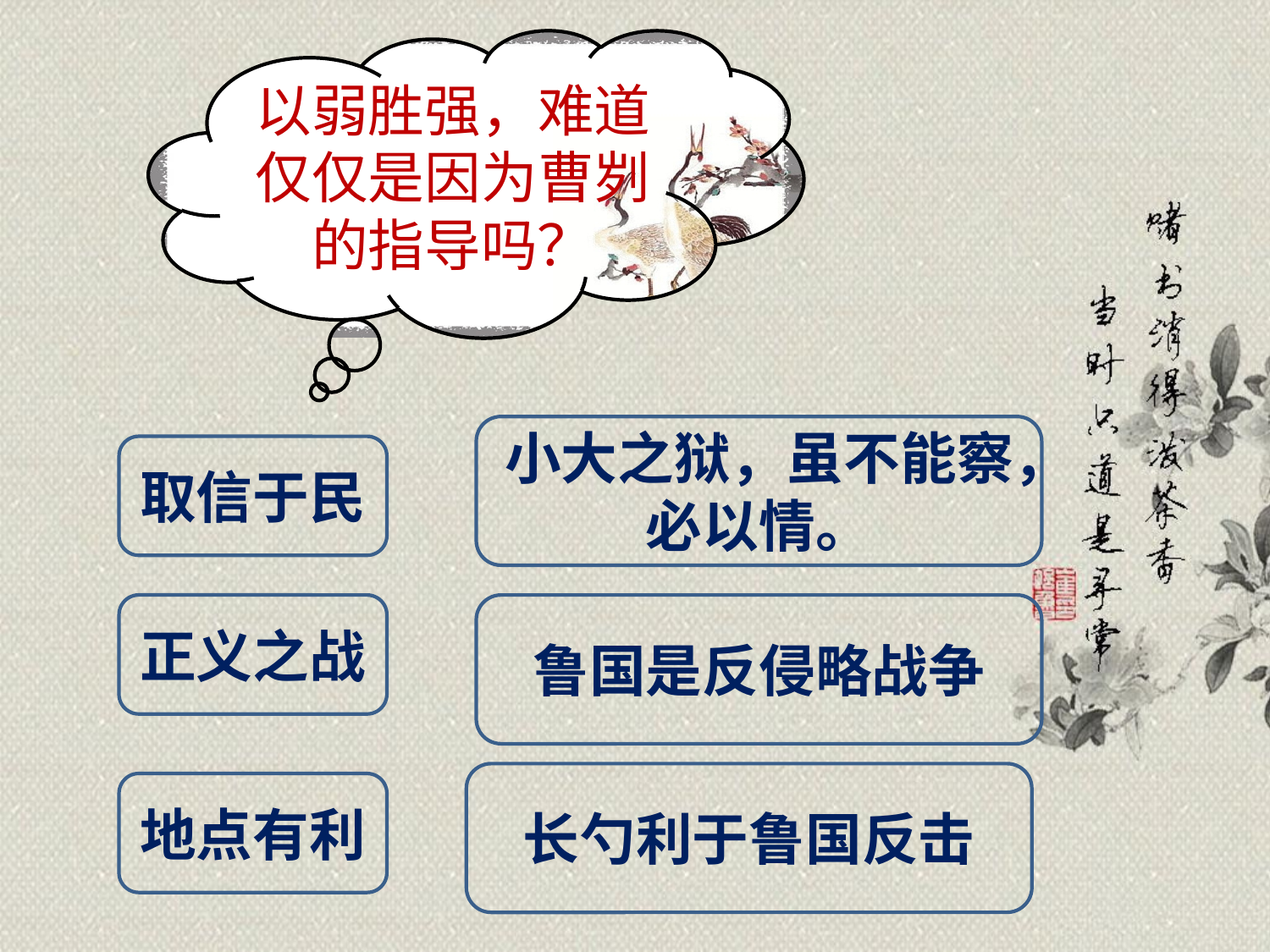

以弱胜强，难道仅仅是因为曹刿的指导吗？
小大之狱，虽不能察，必以情。
取信于民
正义之战
鲁国是反侵略战争
长勺利于鲁国反击
地点有利